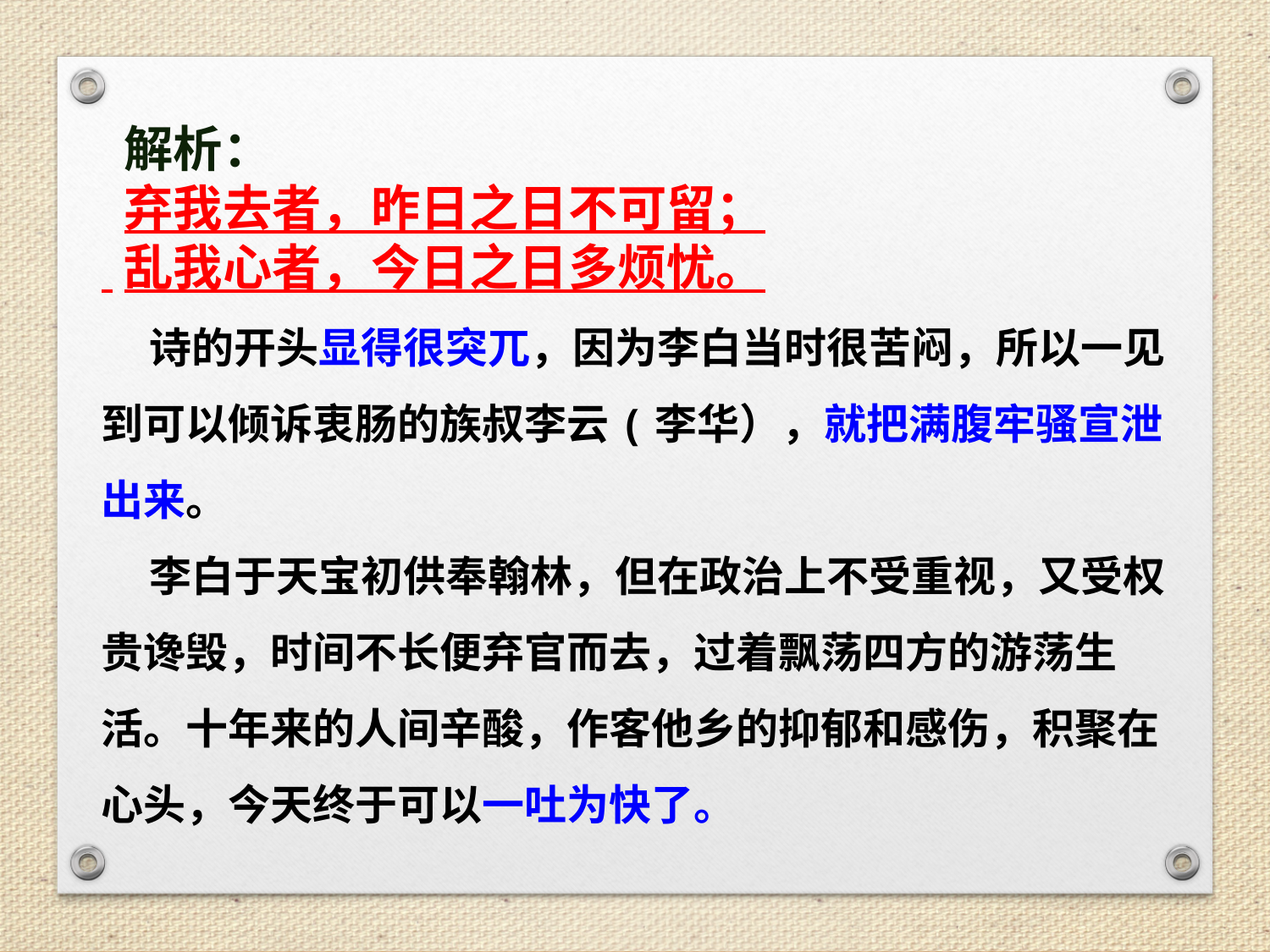

解析：
 弃我去者，昨日之日不可留；
 乱我心者，今日之日多烦忧。
    诗的开头显得很突兀，因为李白当时很苦闷，所以一见到可以倾诉衷肠的族叔李云(李华），就把满腹牢骚宣泄出来。
    李白于天宝初供奉翰林，但在政治上不受重视，又受权贵谗毁，时间不长便弃官而去，过着飘荡四方的游荡生活。十年来的人间辛酸，作客他乡的抑郁和感伤，积聚在心头，今天终于可以一吐为快了。